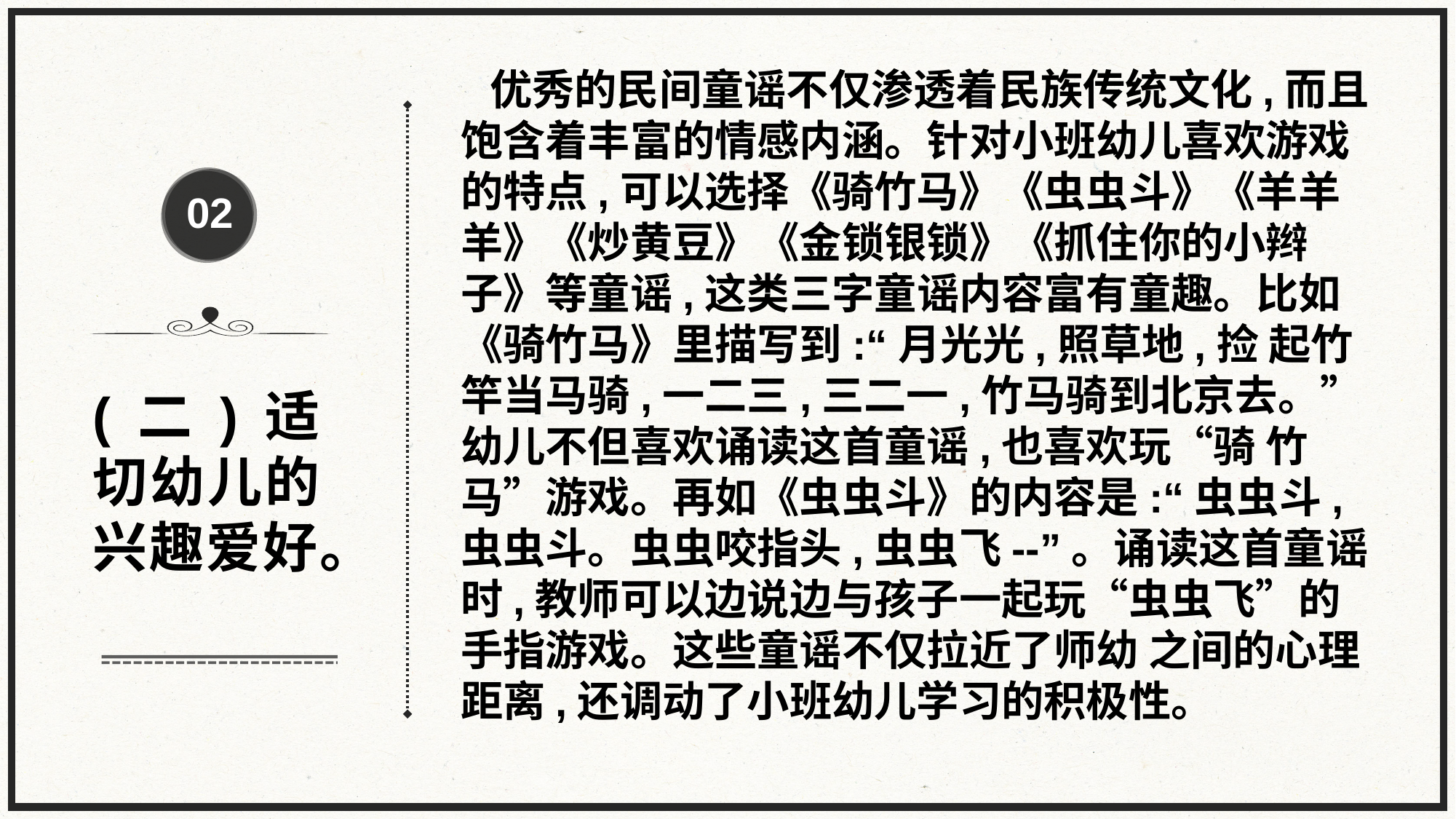

优秀的民间童谣不仅渗透着民族传统文化,而且饱含着丰富的情感内涵。针对小班幼儿喜欢游戏的特点,可以选择《骑竹马》《虫虫斗》《羊羊羊》《炒黄豆》《金锁银锁》《抓住你的小辫子》等童谣,这类三字童谣内容富有童趣。比如《骑竹马》里描写到:“月光光,照草地,捡 起竹竿当马骑,一二三,三二一,竹马骑到北京去。”幼儿不但喜欢诵读这首童谣,也喜欢玩“骑 竹马”游戏。再如《虫虫斗》的内容是:“虫虫斗,虫虫斗。虫虫咬指头,虫虫飞--”。诵读这首童谣时,教师可以边说边与孩子一起玩“虫虫飞”的手指游戏。这些童谣不仅拉近了师幼 之间的心理距离,还调动了小班幼儿学习的积极性。

02

(二)适切幼儿的兴趣爱好。